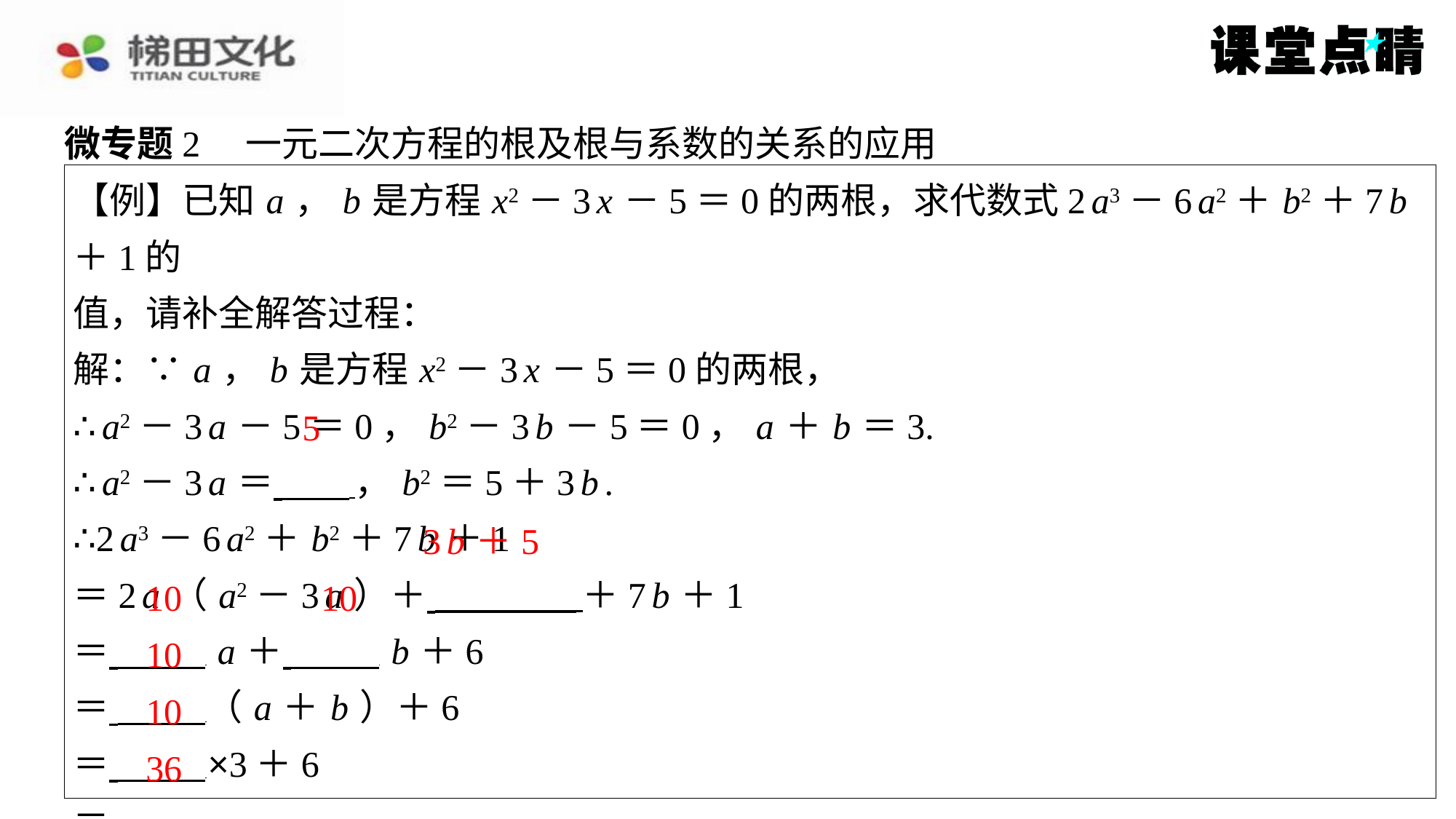

微专题2　一元二次方程的根及根与系数的关系的应用
【例】已知 a ， b 是方程 x2－3 x －5＝0的两根，求代数式2 a3－6 a2＋ b2＋7 b ＋1的
值，请补全解答过程：
解：∵ a ， b 是方程 x2－3 x －5＝0的两根，
∴ a2－3 a －5＝0， b2－3 b －5＝0， a ＋ b ＝3.
∴ a2－3 a ＝            ， b2＝5＋3 b .
∴2 a3－6 a2＋ b2＋7 b ＋1
＝2 a （ a2－3 a ）＋                       ＋7 b ＋1
＝                a ＋                b ＋6
＝               （ a ＋ b ）＋6
＝               ×3＋6
＝               ⁠.
5
3 b ＋5
10
10
10
10
36